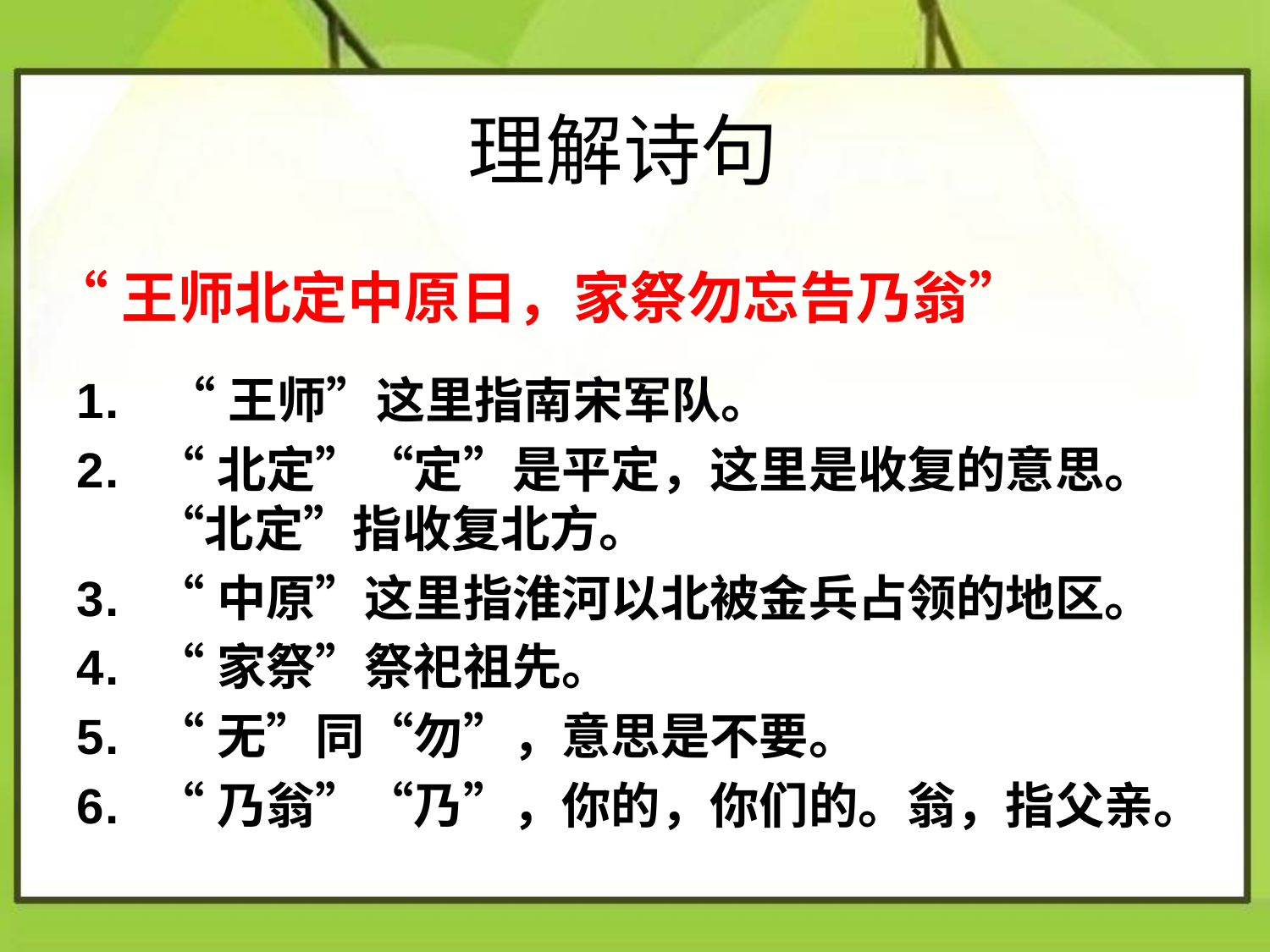

# 理解诗句
 “王师北定中原日，家祭勿忘告乃翁”
 “王师”这里指南宋军队。
“北定”“定”是平定，这里是收复的意思。“北定”指收复北方。
“中原”这里指淮河以北被金兵占领的地区。
“家祭”祭祀祖先。
“无”同“勿”，意思是不要。
“乃翁”“乃”，你的，你们的。翁，指父亲。